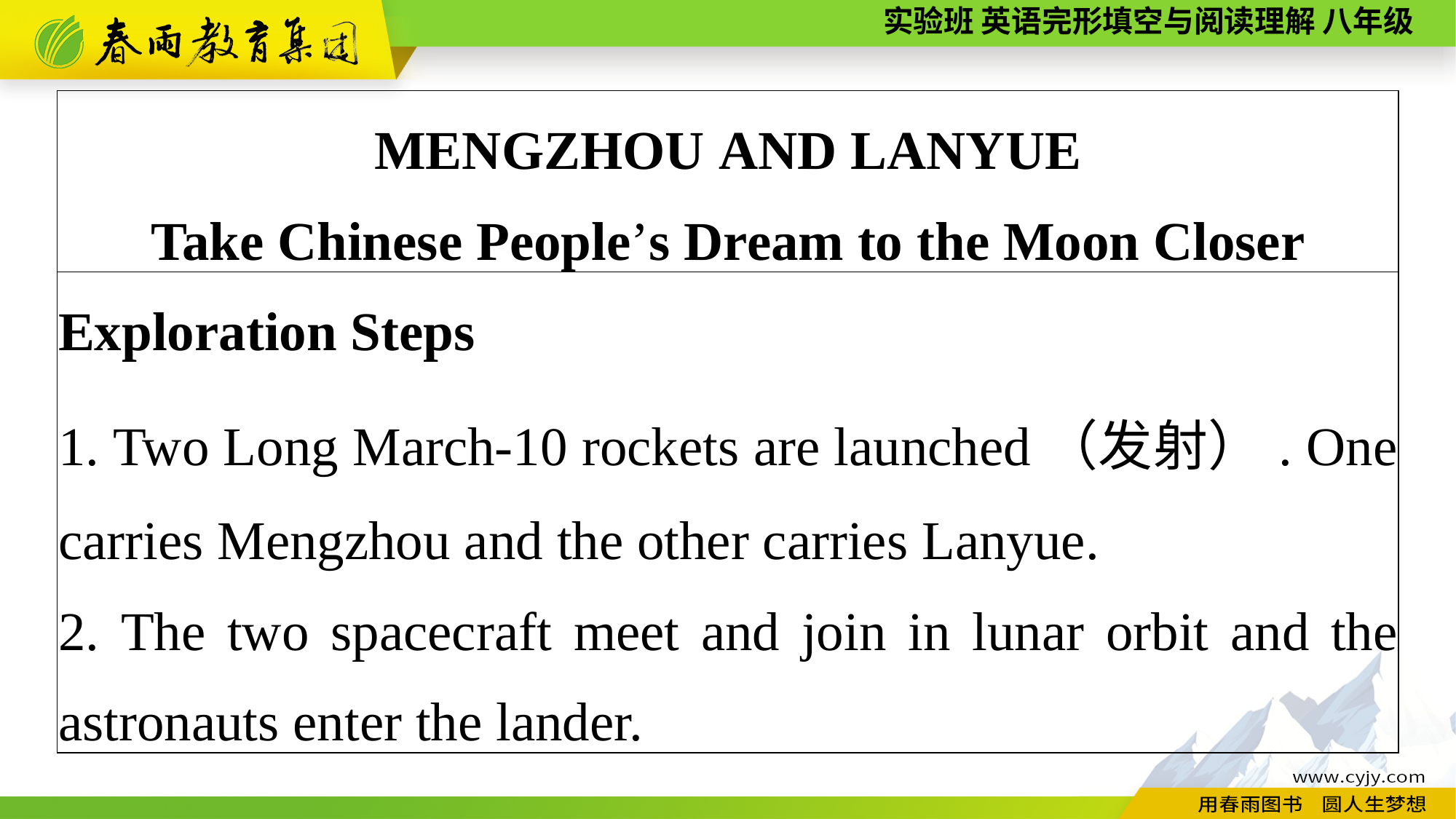

| MENGZHOU AND LANYUE Take Chinese People’s Dream to the Moon Closer |
| --- |
| Exploration Steps 1. Two Long March-10 rockets are launched（发射）. One carries Mengzhou and the other carries Lanyue. 2. The two spacecraft meet and join in lunar orbit and the astronauts enter the lander. |